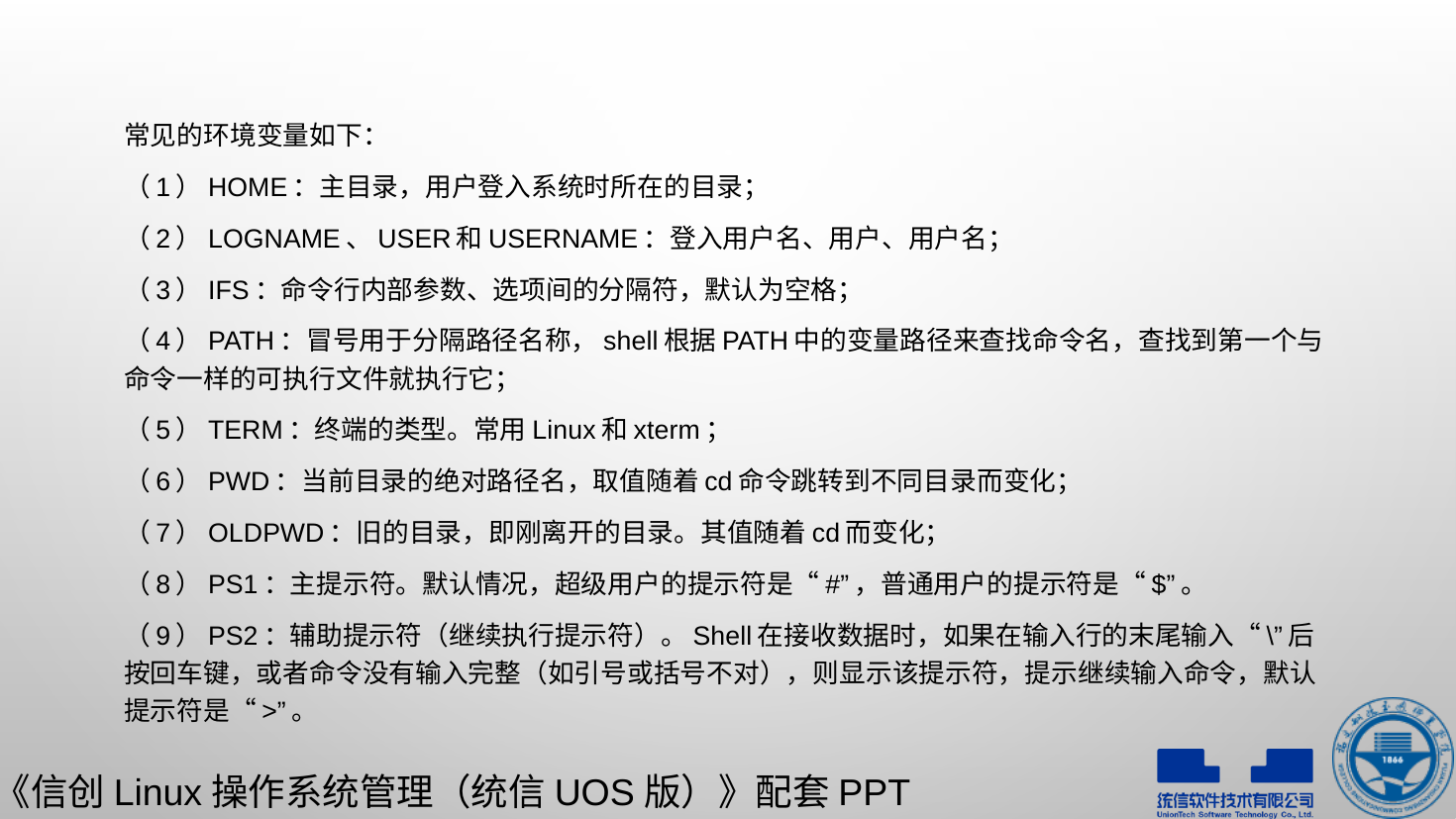

常见的环境变量如下：
（1）HOME：主目录，用户登入系统时所在的目录；
（2）LOGNAME、USER和USERNAME：登入用户名、用户、用户名；
（3）IFS：命令行内部参数、选项间的分隔符，默认为空格；
（4）PATH：冒号用于分隔路径名称，shell根据PATH中的变量路径来查找命令名，查找到第一个与命令一样的可执行文件就执行它；
（5）TERM：终端的类型。常用Linux和xterm；
（6）PWD：当前目录的绝对路径名，取值随着cd命令跳转到不同目录而变化；
（7）OLDPWD：旧的目录，即刚离开的目录。其值随着cd而变化；
（8）PS1：主提示符。默认情况，超级用户的提示符是“#”，普通用户的提示符是“$”。
（9）PS2：辅助提示符（继续执行提示符）。Shell在接收数据时，如果在输入行的末尾输入“\”后按回车键，或者命令没有输入完整（如引号或括号不对），则显示该提示符，提示继续输入命令，默认提示符是“>”。